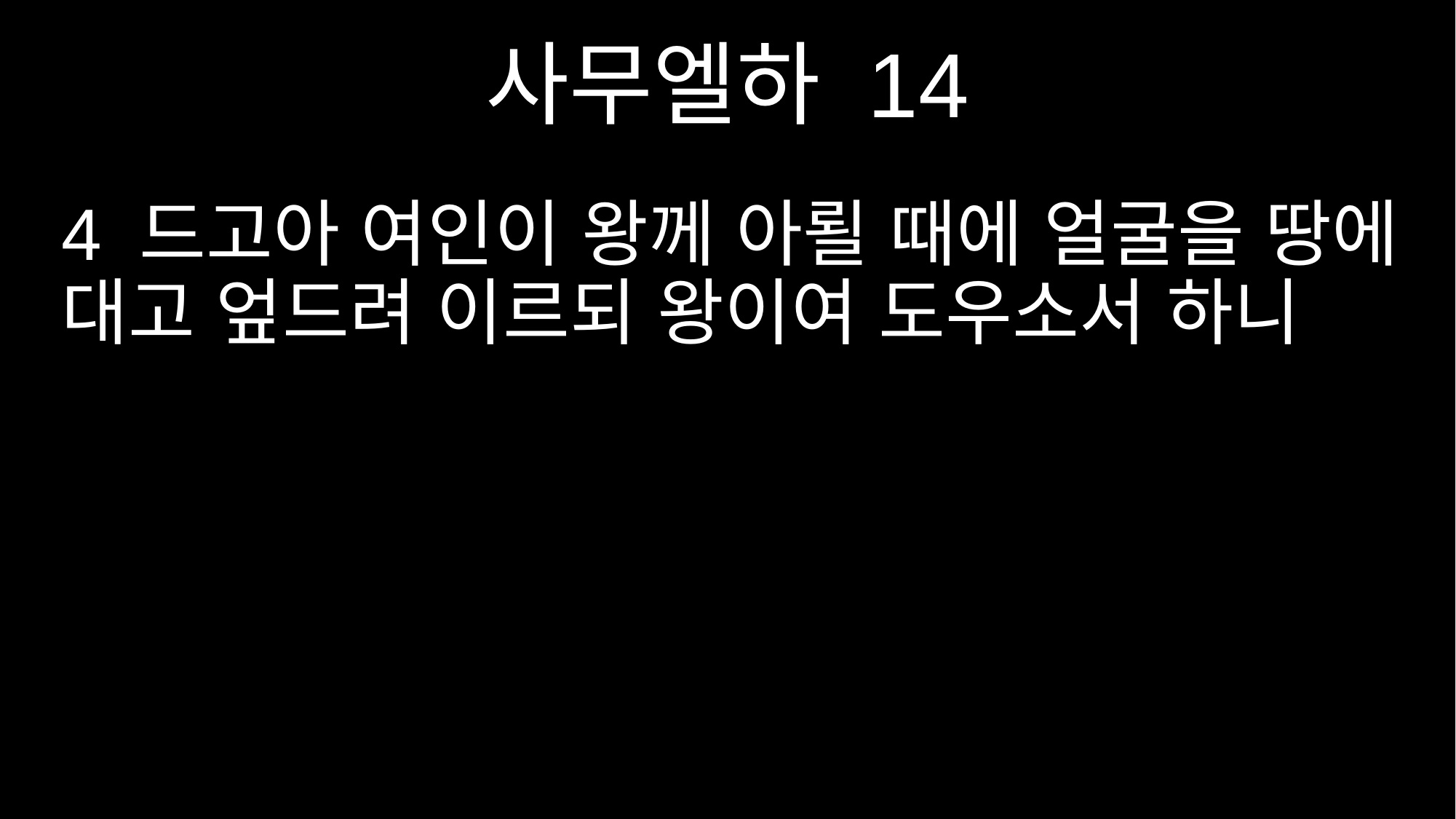

사무엘하 14
4 드고아 여인이 왕께 아뢸 때에 얼굴을 땅에 대고 엎드려 이르되 왕이여 도우소서 하니